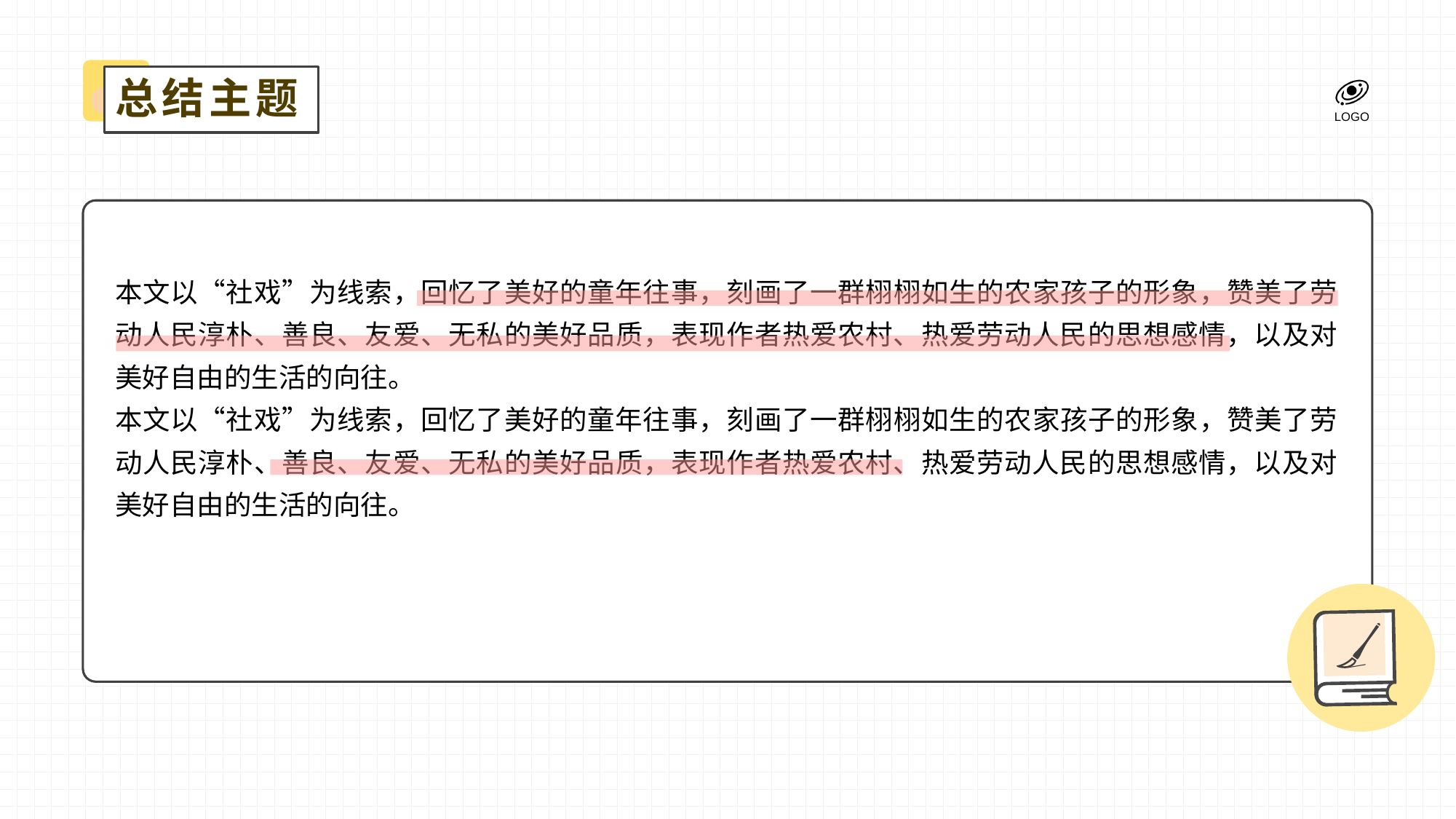

总结主题
本文以“社戏”为线索，回忆了美好的童年往事，刻画了一群栩栩如生的农家孩子的形象，赞美了劳动人民淳朴、善良、友爱、无私的美好品质，表现作者热爱农村、热爱劳动人民的思想感情，以及对美好自由的生活的向往。
本文以“社戏”为线索，回忆了美好的童年往事，刻画了一群栩栩如生的农家孩子的形象，赞美了劳动人民淳朴、善良、友爱、无私的美好品质，表现作者热爱农村、热爱劳动人民的思想感情，以及对美好自由的生活的向往。